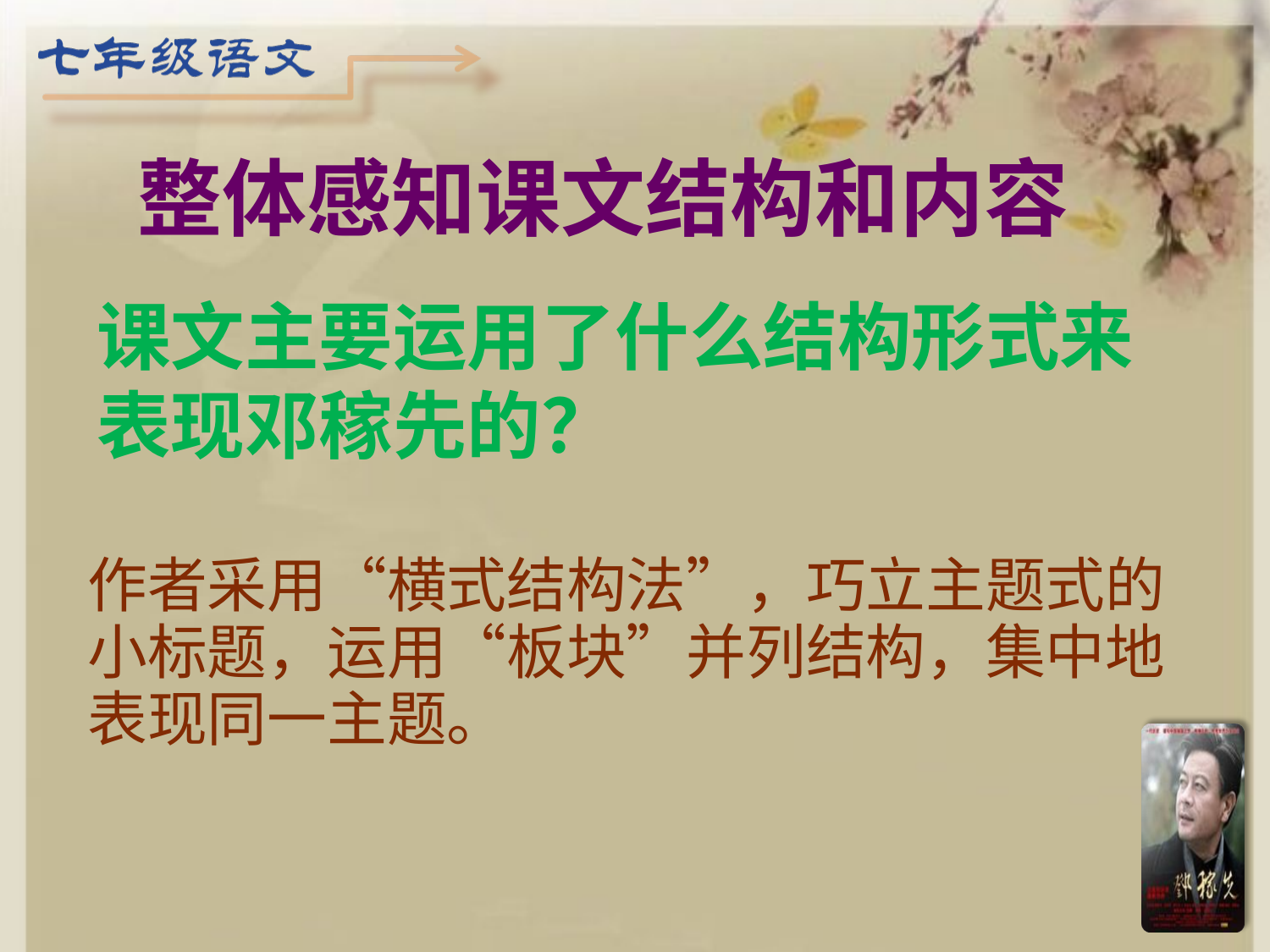

整体感知课文结构和内容
课文主要运用了什么结构形式来表现邓稼先的？
# 作者采用“横式结构法”，巧立主题式的小标题，运用“板块”并列结构，集中地表现同一主题。